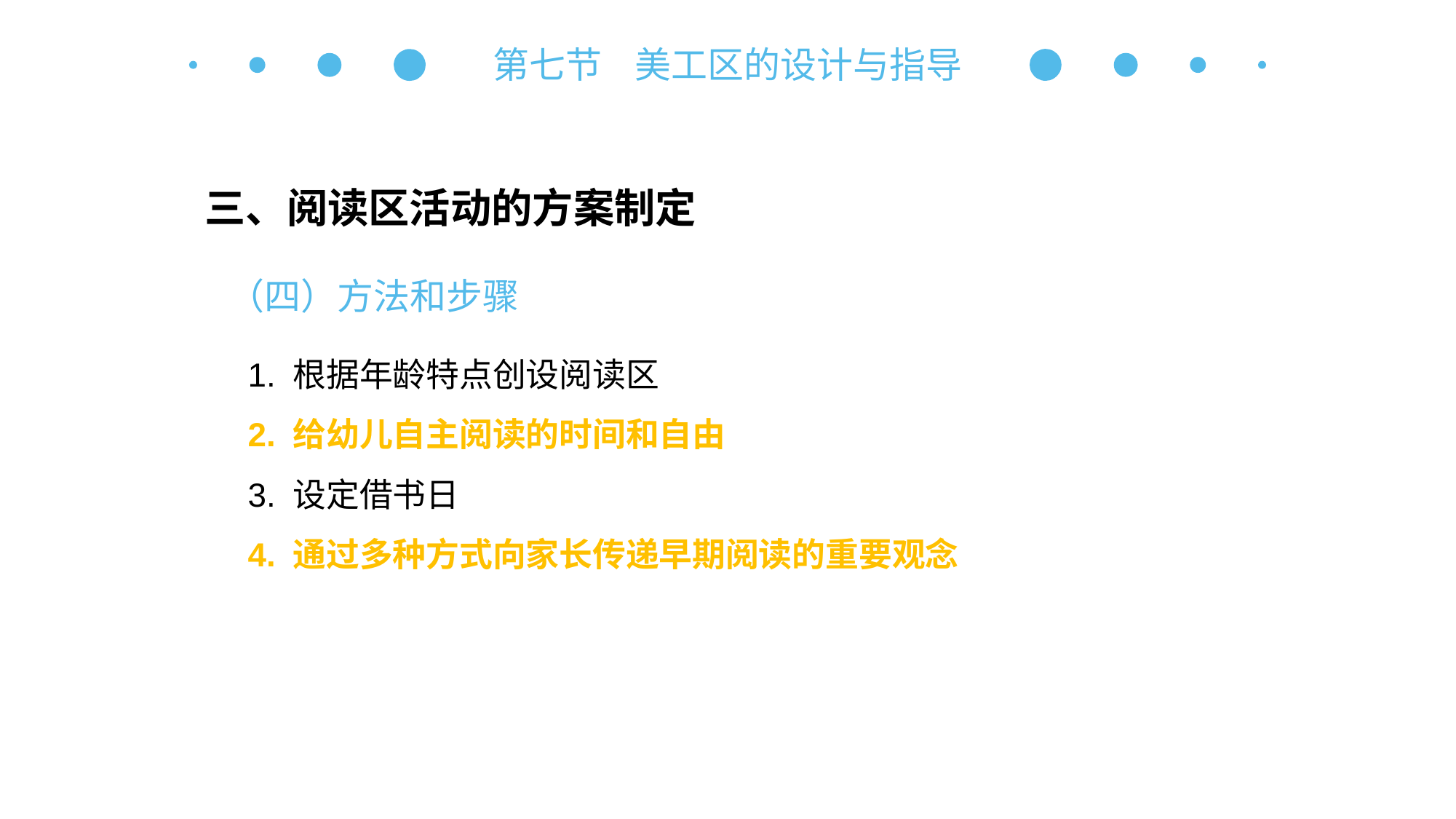

第七节    美工区的设计与指导

三、阅读区活动的方案制定
（四）方法和步骤
1. 根据年龄特点创设阅读区
2. 给幼儿自主阅读的时间和自由
3. 设定借书日
4. 通过多种方式向家长传递早期阅读的重要观念